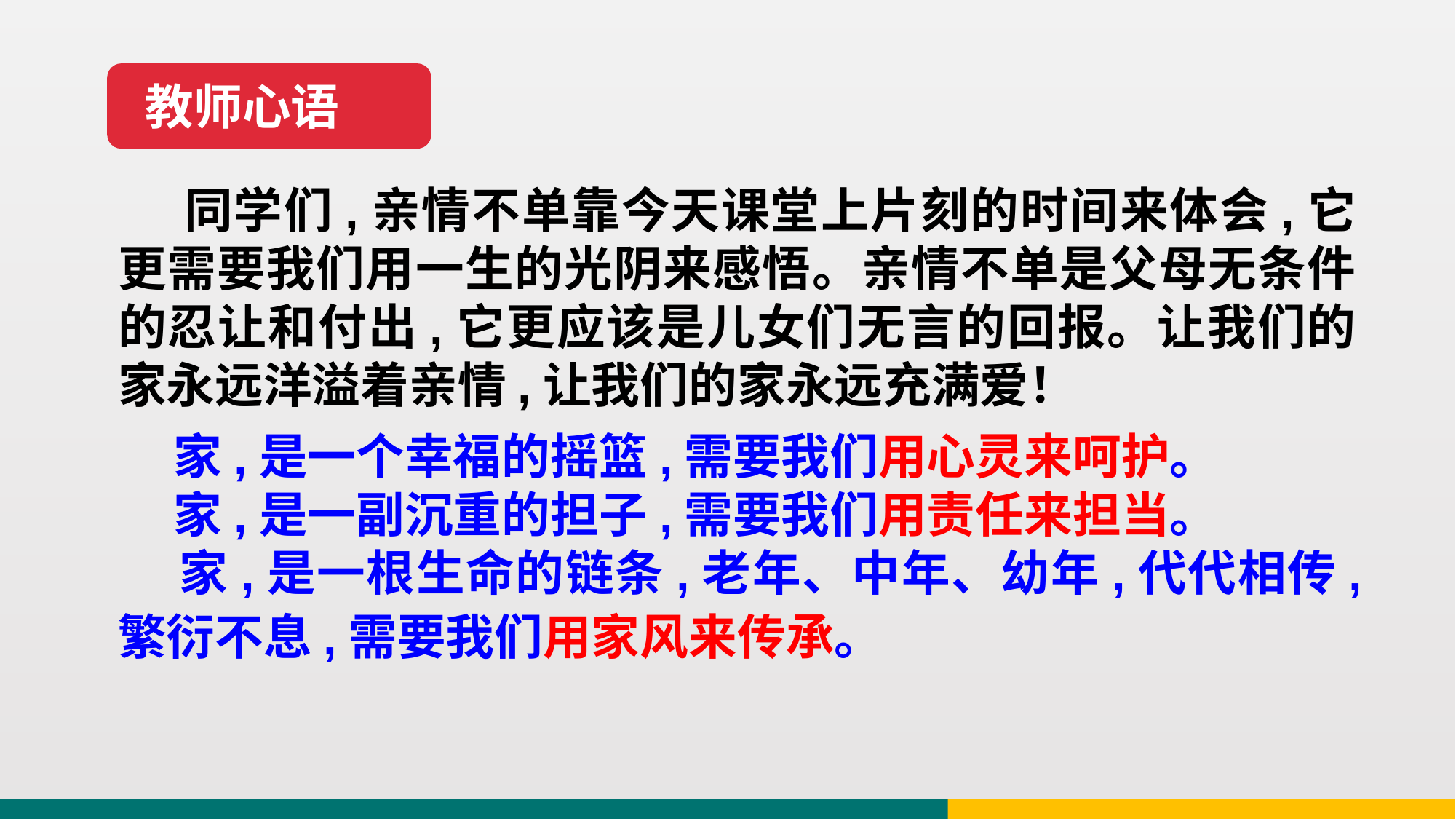

教师心语
     同学们,亲情不单靠今天课堂上片刻的时间来体会,它更需要我们用一生的光阴来感悟。亲情不单是父母无条件的忍让和付出,它更应该是儿女们无言的回报。让我们的家永远洋溢着亲情,让我们的家永远充满爱！
    家,是一个幸福的摇篮,需要我们用心灵来呵护。
    家,是一副沉重的担子,需要我们用责任来担当。
    家,是一根生命的链条,老年、中年、幼年,代代相传,繁衍不息,需要我们用家风来传承。